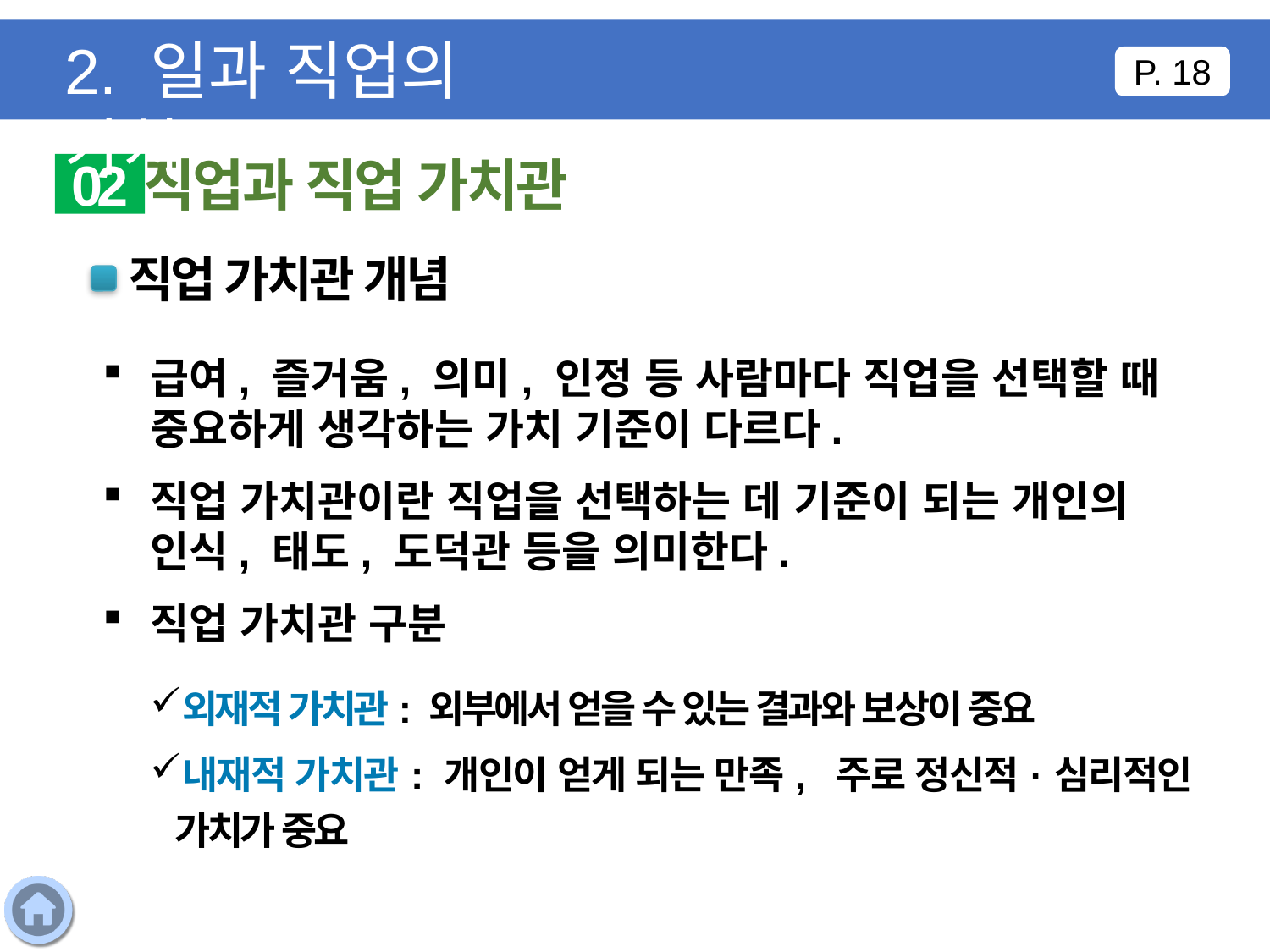

2. 일과 직업의 가치
P. 18
직업과 직업 가치관
02
직업 가치관 개념

급여, 즐거움, 의미, 인정 등 사람마다 직업을 선택할 때 중요하게 생각하는 가치 기준이 다르다.
직업 가치관이란 직업을 선택하는 데 기준이 되는 개인의 인식, 태도, 도덕관 등을 의미한다.
직업 가치관 구분
외재적 가치관: 외부에서 얻을 수 있는 결과와 보상이 중요
내재적 가치관: 개인이 얻게 되는 만족,  주로 정신적·심리적인 가치가 중요